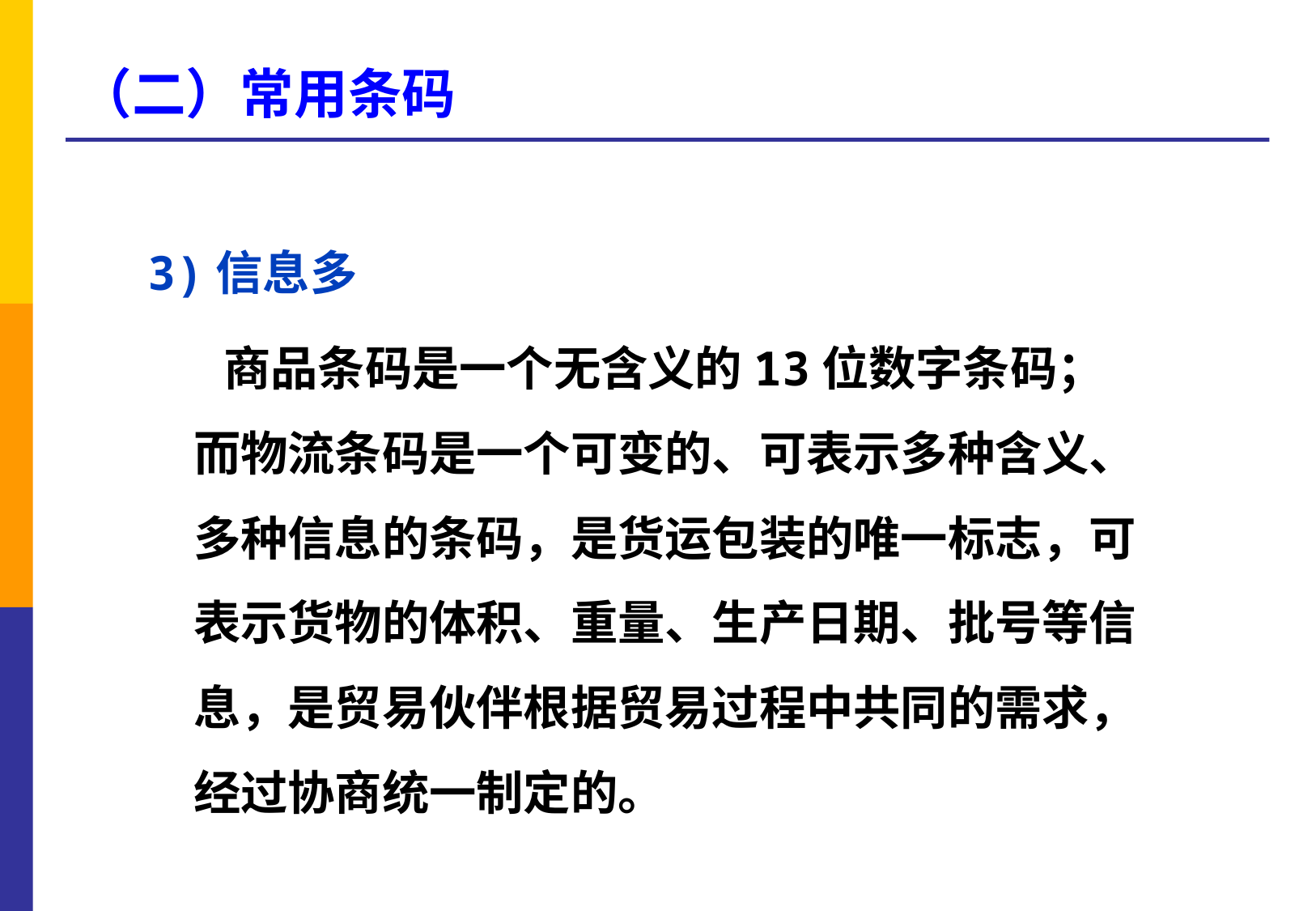

# （二）常用条码
3)信息多
      商品条码是一个无含义的13位数字条码；而物流条码是一个可变的、可表示多种含义、多种信息的条码，是货运包装的唯一标志，可表示货物的体积、重量、生产日期、批号等信息，是贸易伙伴根据贸易过程中共同的需求，经过协商统一制定的。